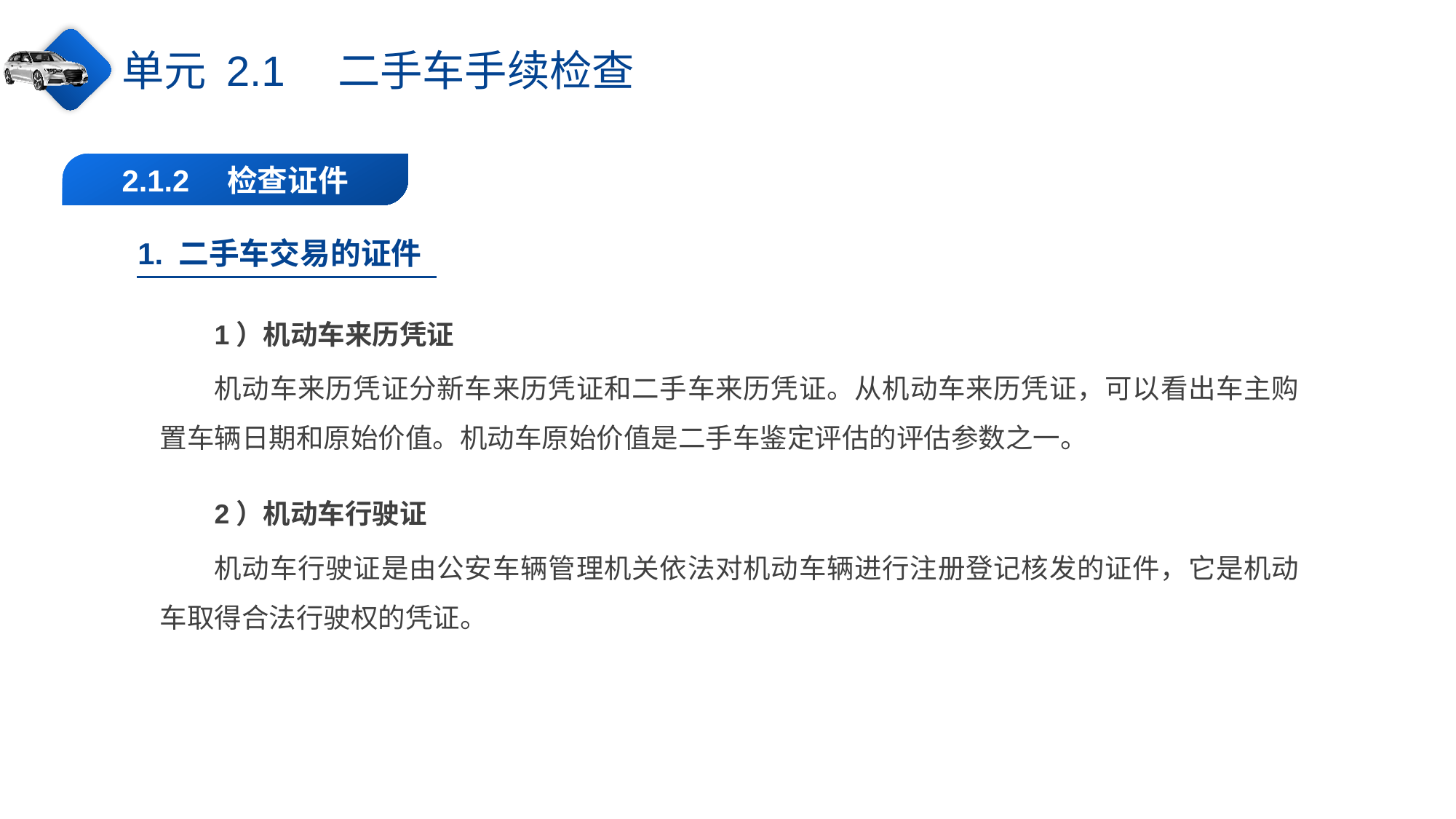

单元 2.1　二手车手续检查
2.1.2　检查证件
1. 二手车交易的证件
1）机动车来历凭证
机动车来历凭证分新车来历凭证和二手车来历凭证。从机动车来历凭证，可以看出车主购置车辆日期和原始价值。机动车原始价值是二手车鉴定评估的评估参数之一。
2）机动车行驶证
机动车行驶证是由公安车辆管理机关依法对机动车辆进行注册登记核发的证件，它是机动车取得合法行驶权的凭证。